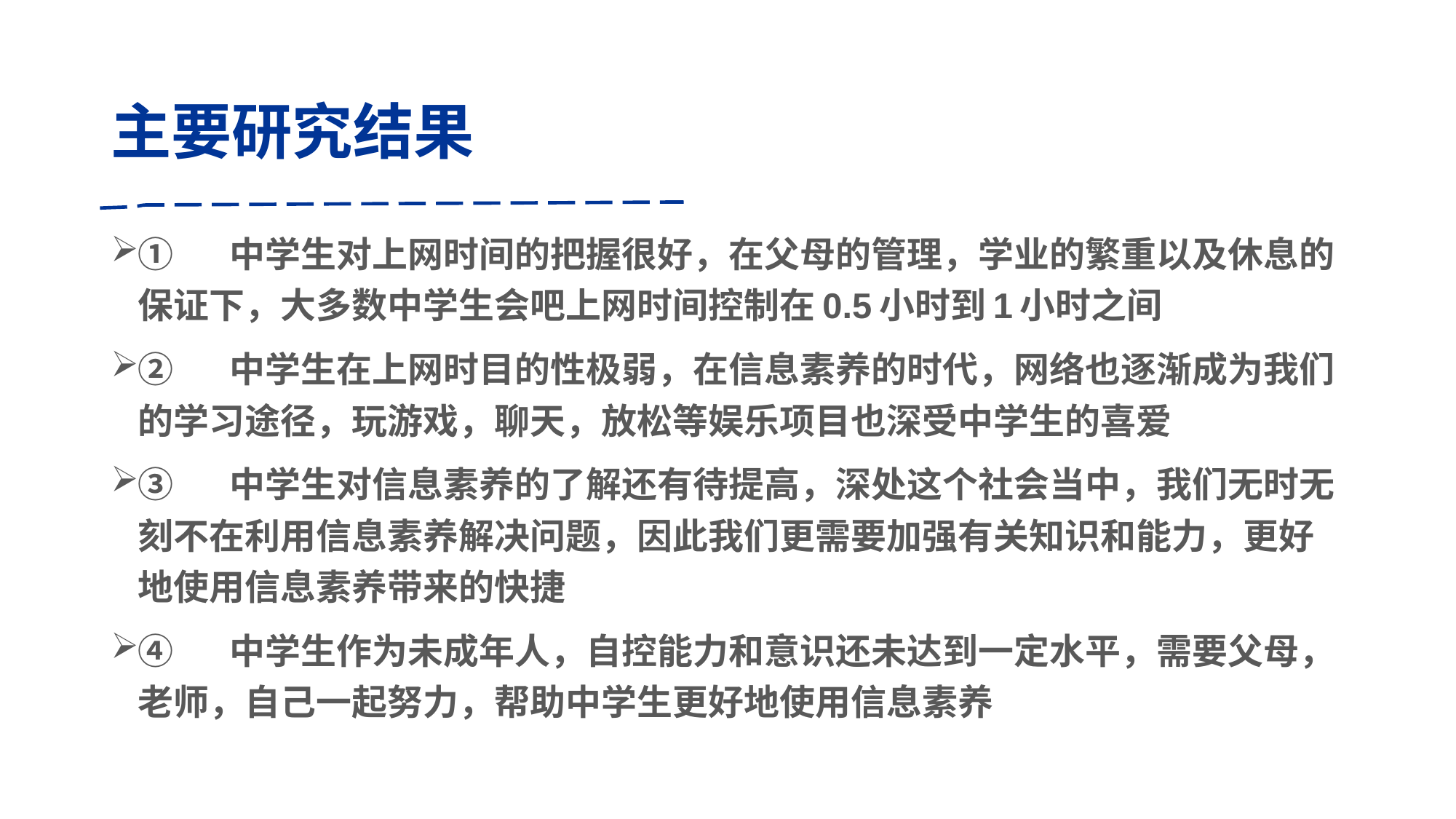

# 主要研究结果
①	中学生对上网时间的把握很好，在父母的管理，学业的繁重以及休息的保证下，大多数中学生会吧上网时间控制在0.5小时到1小时之间
②	中学生在上网时目的性极弱，在信息素养的时代，网络也逐渐成为我们的学习途径，玩游戏，聊天，放松等娱乐项目也深受中学生的喜爱
③	中学生对信息素养的了解还有待提高，深处这个社会当中，我们无时无刻不在利用信息素养解决问题，因此我们更需要加强有关知识和能力，更好地使用信息素养带来的快捷
④	中学生作为未成年人，自控能力和意识还未达到一定水平，需要父母，老师，自己一起努力，帮助中学生更好地使用信息素养